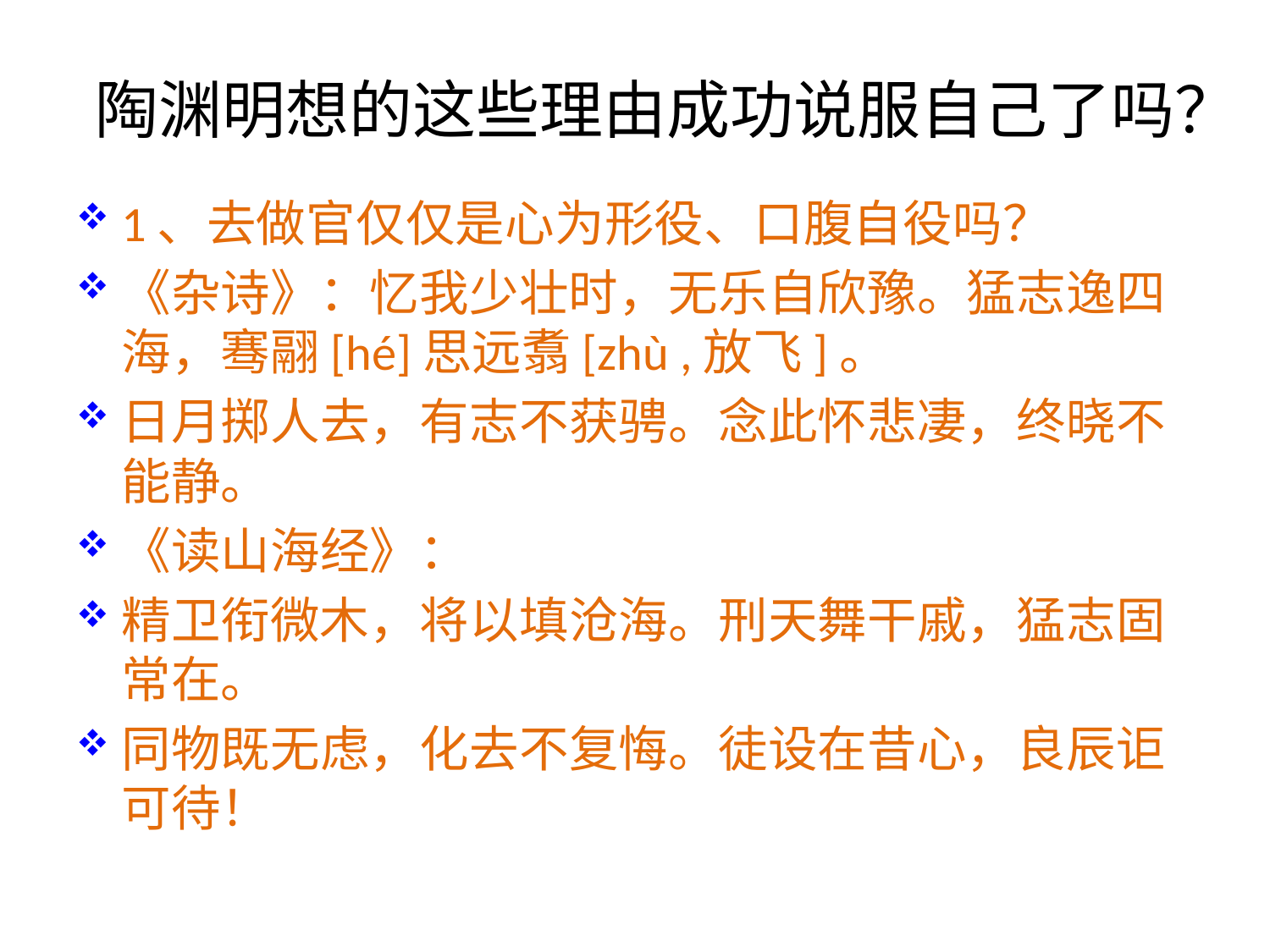

# 陶渊明想的这些理由成功说服自己了吗？
1、去做官仅仅是心为形役、口腹自役吗？
《杂诗》：忆我少壮时，无乐自欣豫。猛志逸四海，骞翮[hé]思远翥[zhù ,放飞]。
日月掷人去，有志不获骋。念此怀悲凄，终晓不能静。
《读山海经》：
精卫衔微木，将以填沧海。刑天舞干戚，猛志固常在。
同物既无虑，化去不复悔。徒设在昔心，良辰讵可待！